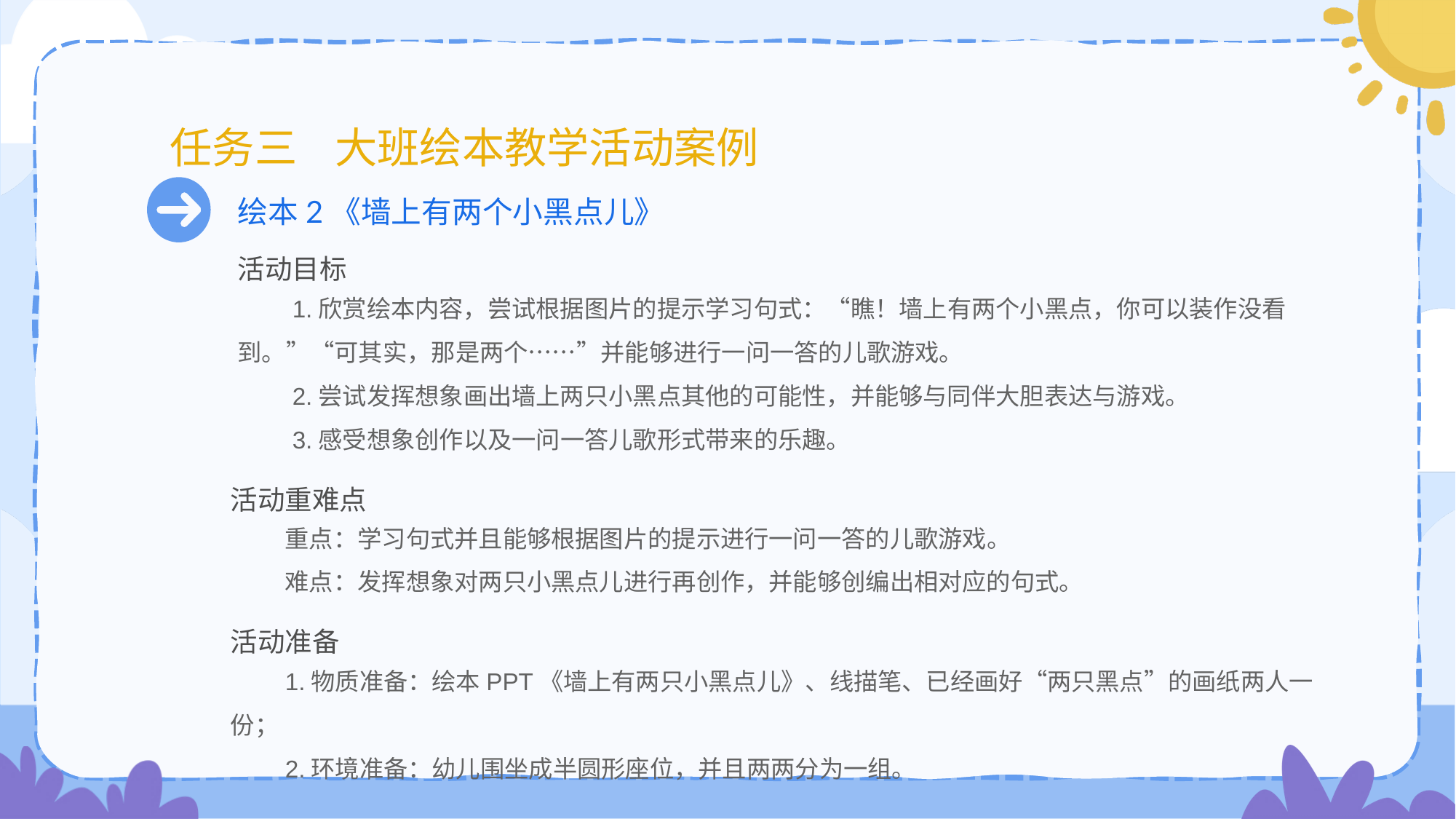

# 任务三    大班绘本教学活动案例

绘本2《墙上有两个小黑点儿》
活动目标
1.欣赏绘本内容，尝试根据图片的提示学习句式：“瞧！墙上有两个小黑点，你可以装作没看到。”“可其实，那是两个……”并能够进行一问一答的儿歌游戏。
2.尝试发挥想象画出墙上两只小黑点其他的可能性，并能够与同伴大胆表达与游戏。
3.感受想象创作以及一问一答儿歌形式带来的乐趣。

活动重难点
重点：学习句式并且能够根据图片的提示进行一问一答的儿歌游戏。
难点：发挥想象对两只小黑点儿进行再创作，并能够创编出相对应的句式。
活动准备
1.物质准备：绘本PPT《墙上有两只小黑点儿》、线描笔、已经画好“两只黑点”的画纸两人一份；
2.环境准备：幼儿围坐成半圆形座位，并且两两分为一组。